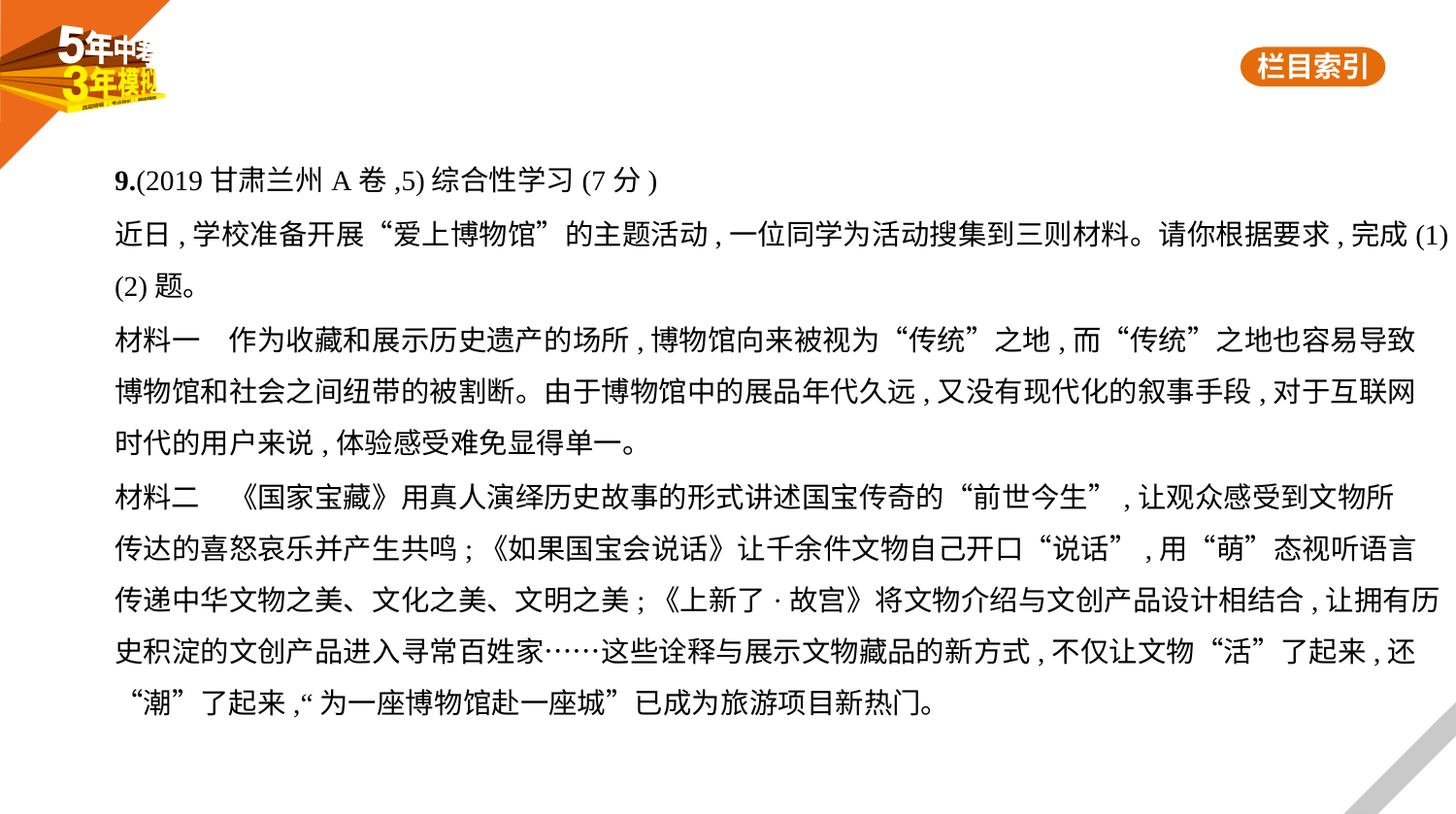

9.(2019甘肃兰州A卷,5)综合性学习(7分)
近日,学校准备开展“爱上博物馆”的主题活动,一位同学为活动搜集到三则材料。请你根据要求,完成(1)
(2)题。
材料一　作为收藏和展示历史遗产的场所,博物馆向来被视为“传统”之地,而“传统”之地也容易导致
博物馆和社会之间纽带的被割断。由于博物馆中的展品年代久远,又没有现代化的叙事手段,对于互联网
时代的用户来说,体验感受难免显得单一。
材料二　《国家宝藏》用真人演绎历史故事的形式讲述国宝传奇的“前世今生”,让观众感受到文物所
传达的喜怒哀乐并产生共鸣;《如果国宝会说话》让千余件文物自己开口“说话”,用“萌”态视听语言
传递中华文物之美、文化之美、文明之美;《上新了·故宫》将文物介绍与文创产品设计相结合,让拥有历
史积淀的文创产品进入寻常百姓家……这些诠释与展示文物藏品的新方式,不仅让文物“活”了起来,还
“潮”了起来,“为一座博物馆赴一座城”已成为旅游项目新热门。